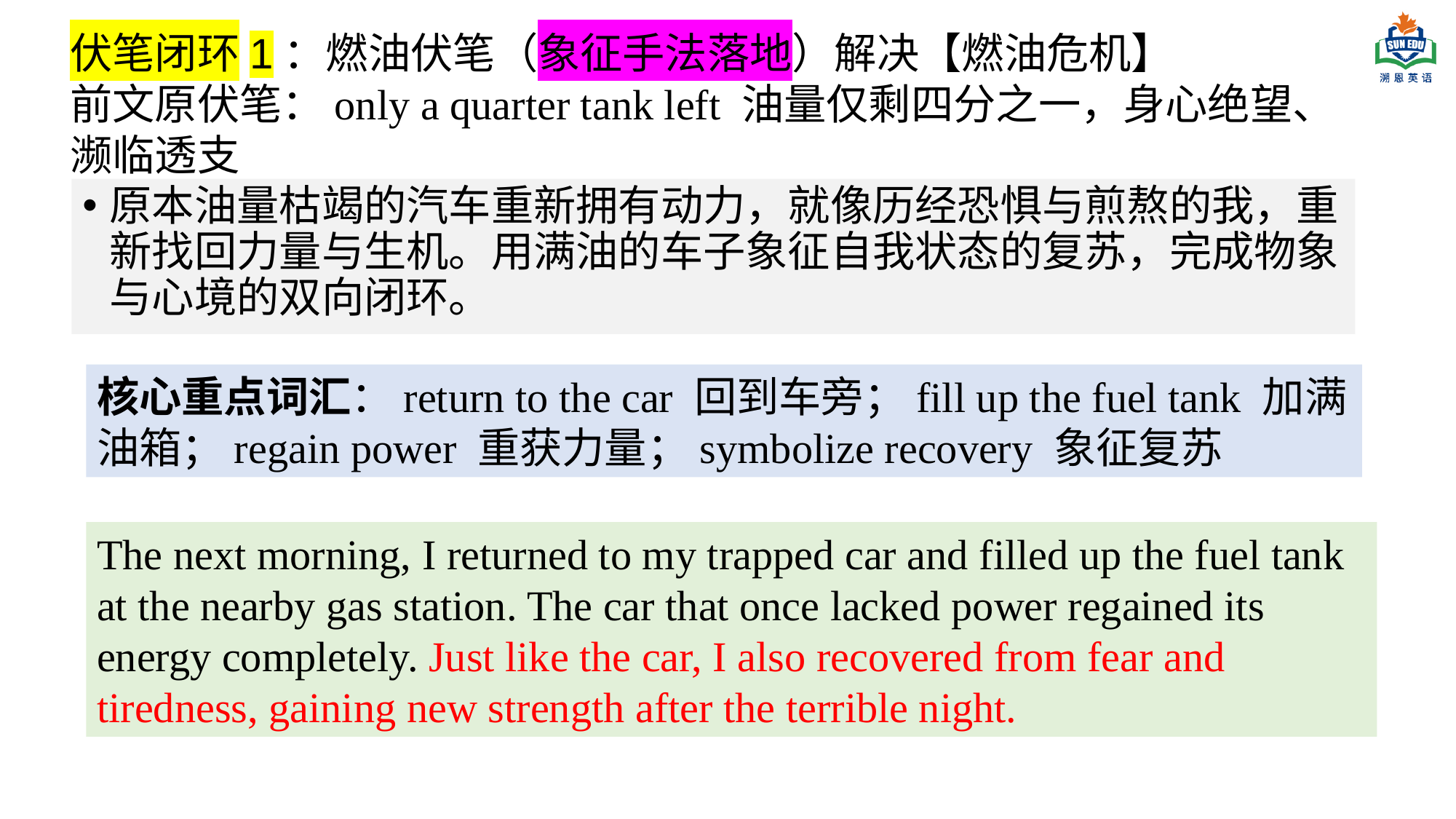

伏笔闭环1：燃油伏笔（象征手法落地）解决【燃油危机】
前文原伏笔：only a quarter tank left 油量仅剩四分之一，身心绝望、濒临透支
原本油量枯竭的汽车重新拥有动力，就像历经恐惧与煎熬的我，重新找回力量与生机。用满油的车子象征自我状态的复苏，完成物象与心境的双向闭环。
核心重点词汇：return to the car 回到车旁；fill up the fuel tank 加满油箱；regain power 重获力量；symbolize recovery 象征复苏
The next morning, I returned to my trapped car and filled up the fuel tank at the nearby gas station. The car that once lacked power regained its energy completely. Just like the car, I also recovered from fear and tiredness, gaining new strength after the terrible night.